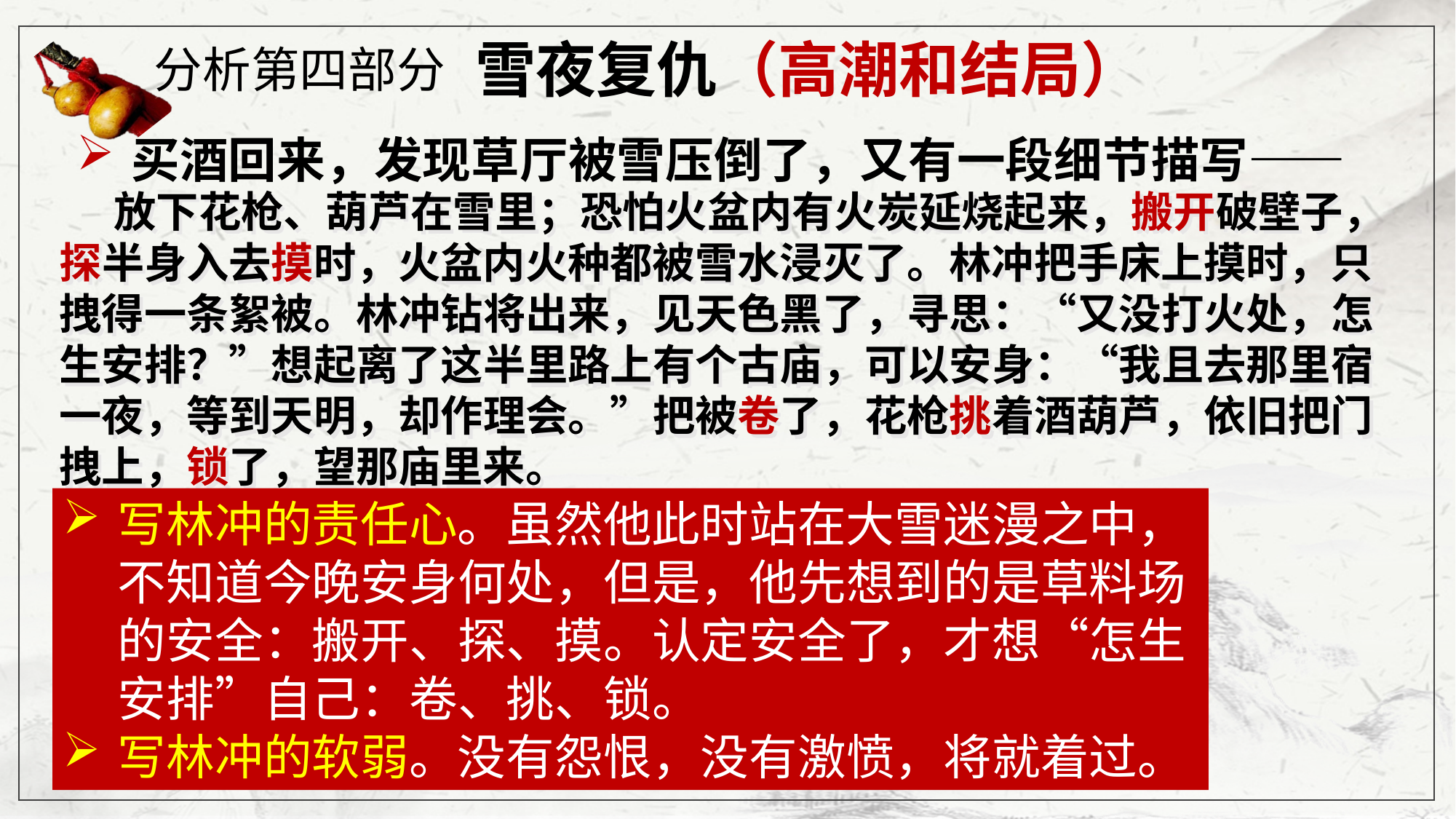

雪夜复仇（高潮和结局）
分析第四部分
买酒回来，发现草厅被雪压倒了，又有一段细节描写——
放下花枪、葫芦在雪里；恐怕火盆内有火炭延烧起来，搬开破壁子，探半身入去摸时，火盆内火种都被雪水浸灭了。林冲把手床上摸时，只拽得一条絮被。林冲钻将出来，见天色黑了，寻思：“又没打火处，怎生安排？”想起离了这半里路上有个古庙，可以安身：“我且去那里宿一夜，等到天明，却作理会。”把被卷了，花枪挑着酒葫芦，依旧把门拽上，锁了，望那庙里来。
写林冲的责任心。虽然他此时站在大雪迷漫之中，不知道今晚安身何处，但是，他先想到的是草料场的安全：搬开、探、摸。认定安全了，才想“怎生安排”自己：卷、挑、锁。
写林冲的软弱。没有怨恨，没有激愤，将就着过。